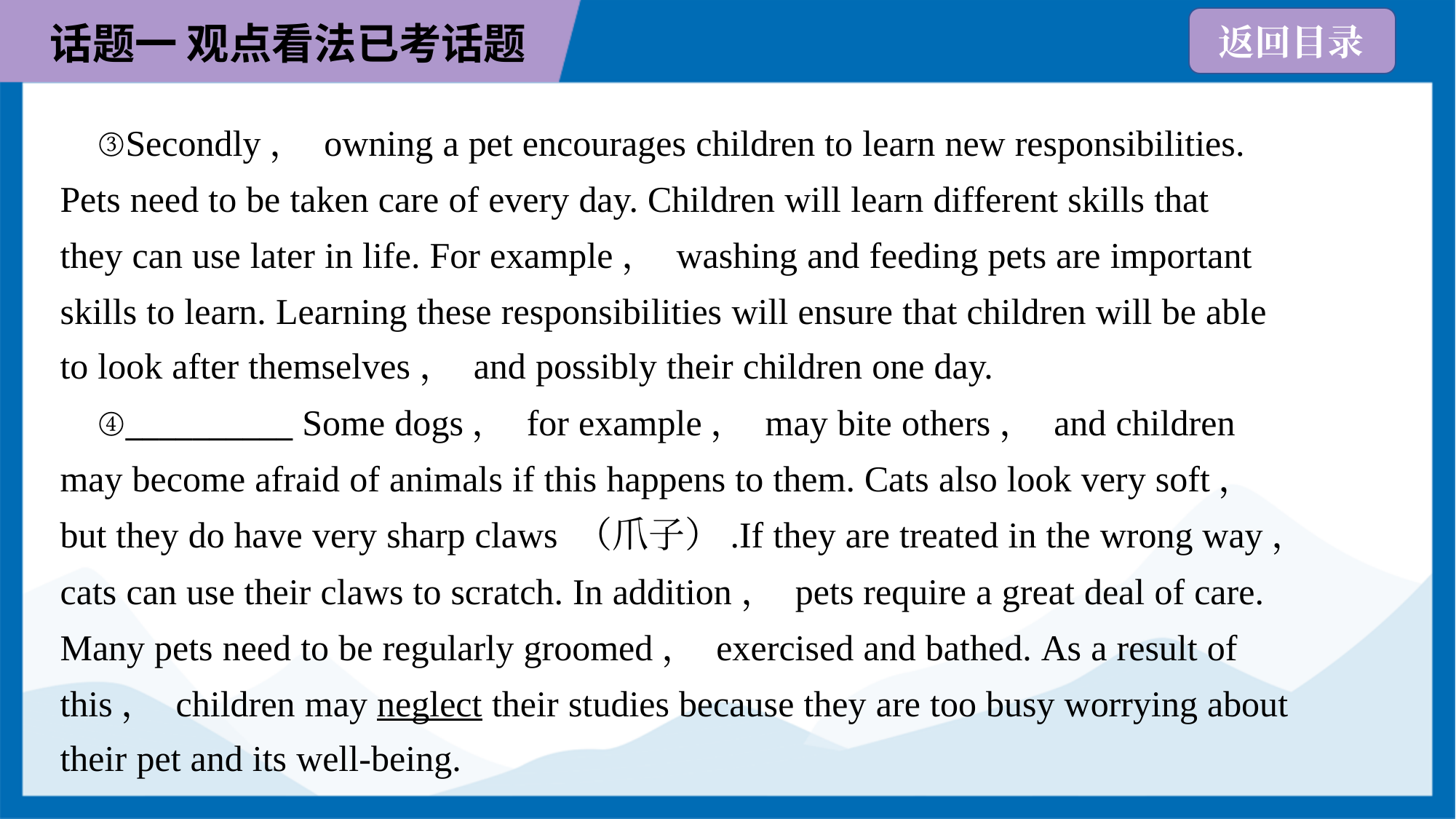

③Secondly， owning a pet encourages children to learn new responsibilities.
Pets need to be taken care of every day. Children will learn different skills that
they can use later in life. For example， washing and feeding pets are important
skills to learn. Learning these responsibilities will ensure that children will be able
to look after themselves， and possibly their children one day.
    ④__________ Some dogs， for example， may bite others， and children
may become afraid of animals if this happens to them. Cats also look very soft，
but they do have very sharp claws （爪子）.If they are treated in the wrong way，
cats can use their claws to scratch. In addition， pets require a great deal of care.
Many pets need to be regularly groomed， exercised and bathed. As a result of
this， children may neglect their studies because they are too busy worrying about
their pet and its well-being.